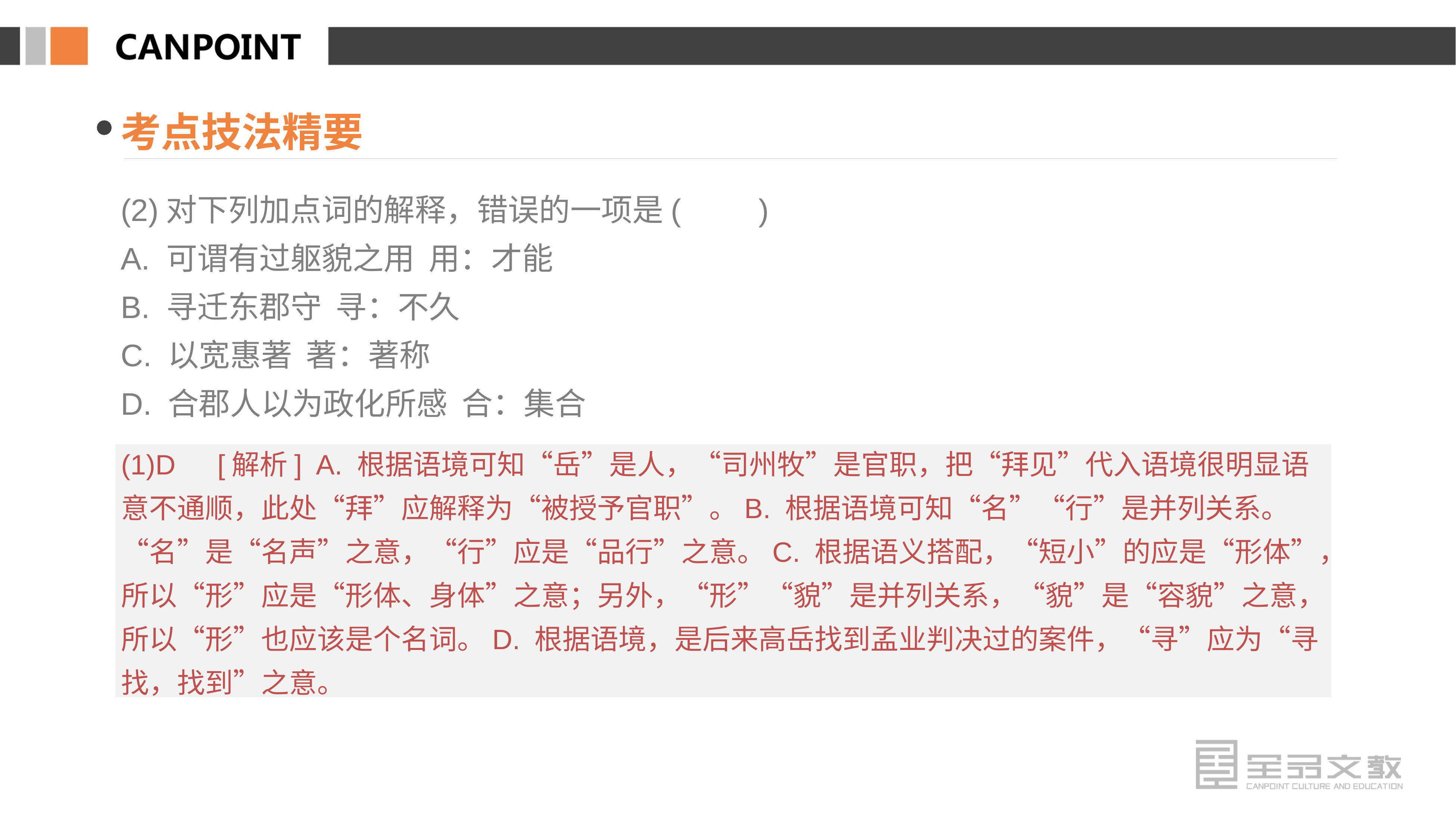

考点技法精要

(2)对下列加点词的解释，错误的一项是(　　)
A. 可谓有过躯貌之用  用：才能
B. 寻迁东郡守  寻：不久
C. 以宽惠著  著：著称
D. 合郡人以为政化所感  合：集合
(1)D　[解析]  A. 根据语境可知“岳”是人，“司州牧”是官职，把“拜见”代入语境很明显语意不通顺，此处“拜”应解释为“被授予官职”。B. 根据语境可知“名”“行”是并列关系。“名”是“名声”之意，“行”应是“品行”之意。C. 根据语义搭配，“短小”的应是“形体”，所以“形”应是“形体、身体”之意；另外，“形”“貌”是并列关系，“貌”是“容貌”之意，所以“形”也应该是个名词。D. 根据语境，是后来高岳找到孟业判决过的案件，“寻”应为“寻找，找到”之意。